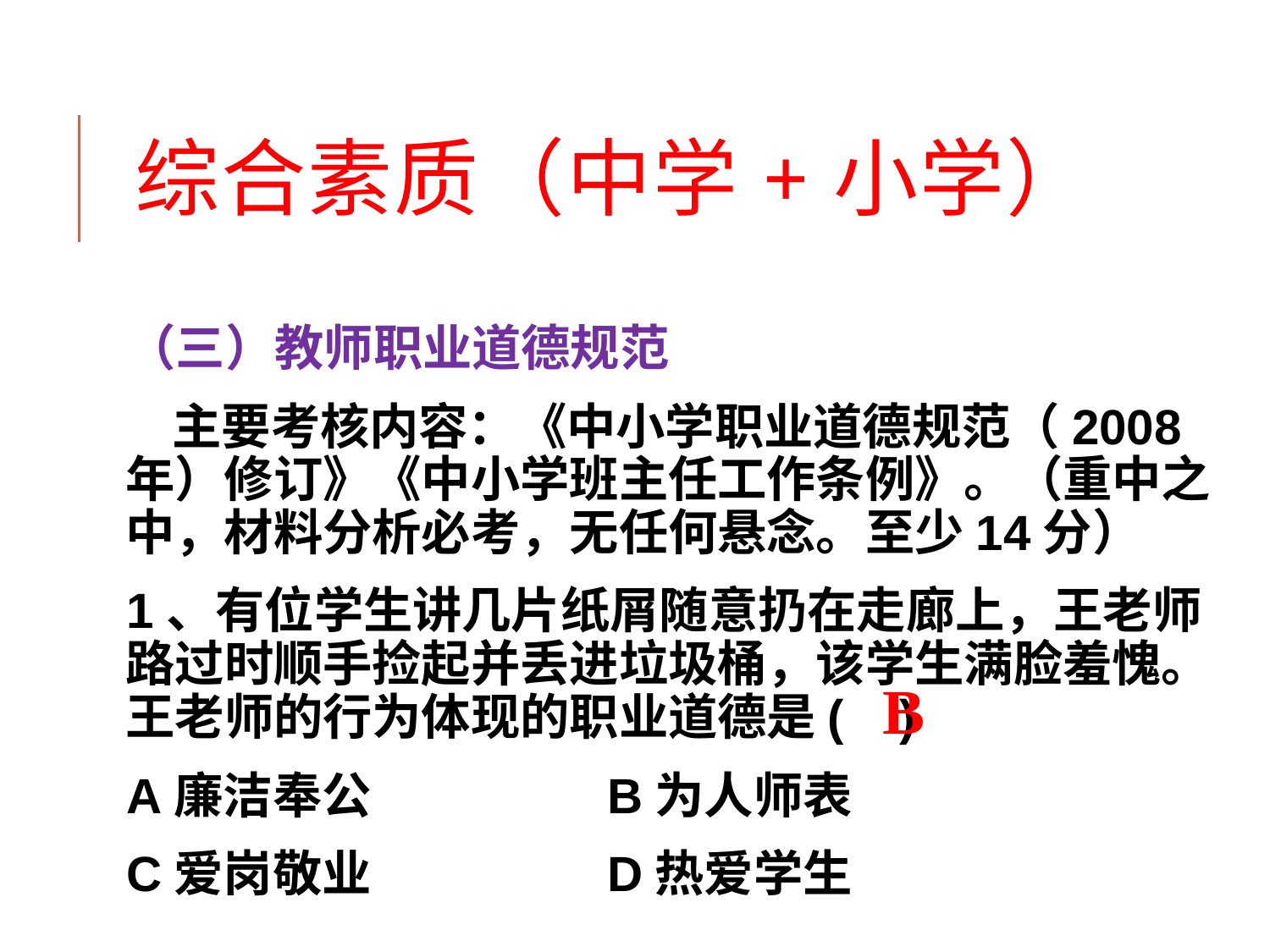

# 综合素质（中学+小学）
（三）教师职业道德规范
   主要考核内容：《中小学职业道德规范（2008年）修订》《中小学班主任工作条例》。（重中之中，材料分析必考，无任何悬念。至少14分）
1、有位学生讲几片纸屑随意扔在走廊上，王老师路过时顺手捡起并丢进垃圾桶，该学生满脸羞愧。王老师的行为体现的职业道德是(    )
A廉洁奉公                    B为人师表
C爱岗敬业                    D热爱学生

B